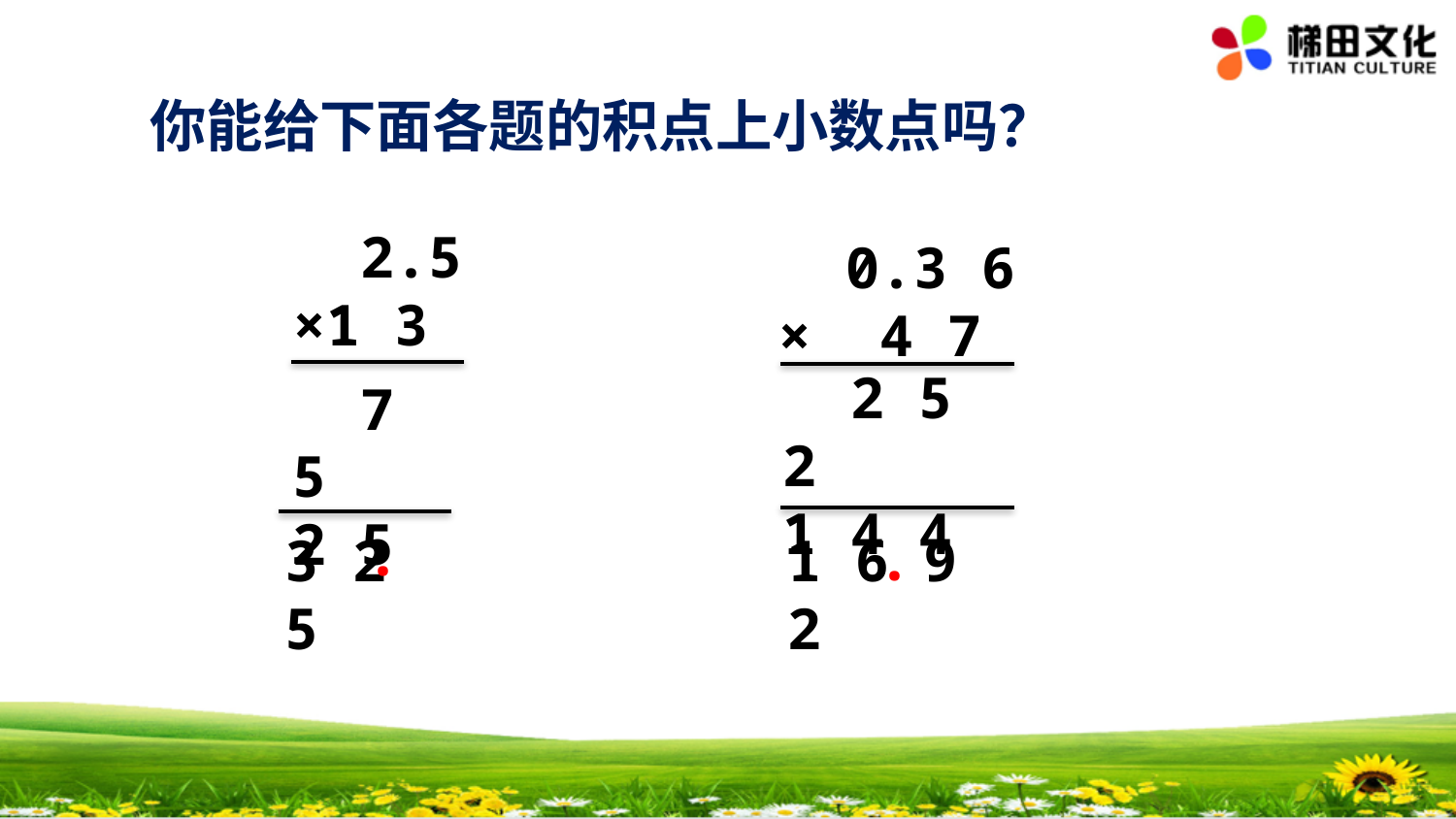

你能给下面各题的积点上小数点吗？
  2.5
×1 3
  0.3 6
×  4 7
  2 5 2
1 4 4
  7 5
2 5
.
.
3 2 5
1 6 9 2